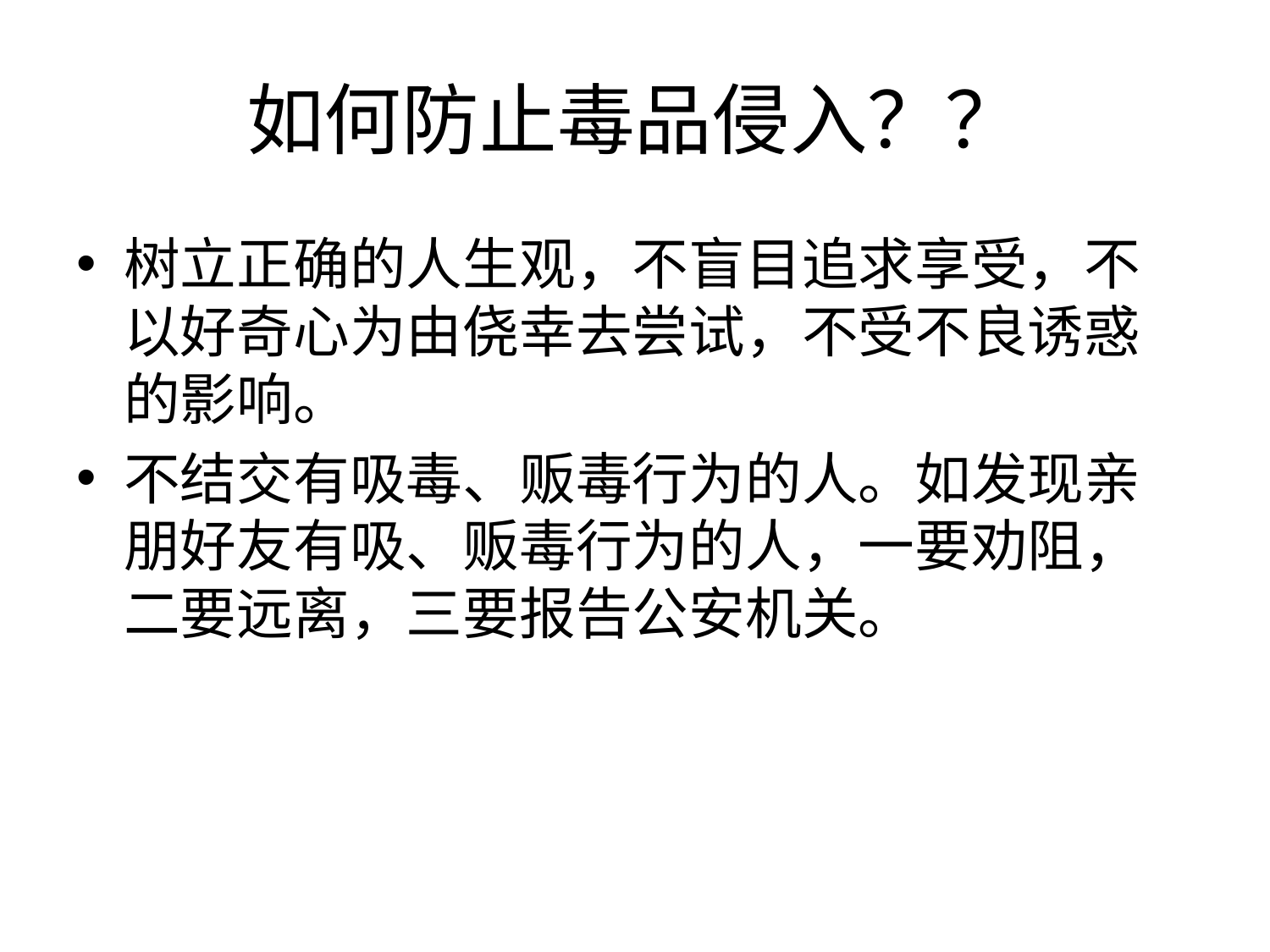

# 如何防止毒品侵入？？
树立正确的人生观，不盲目追求享受，不以好奇心为由侥幸去尝试，不受不良诱惑的影响。
不结交有吸毒、贩毒行为的人。如发现亲朋好友有吸、贩毒行为的人，一要劝阻，二要远离，三要报告公安机关。